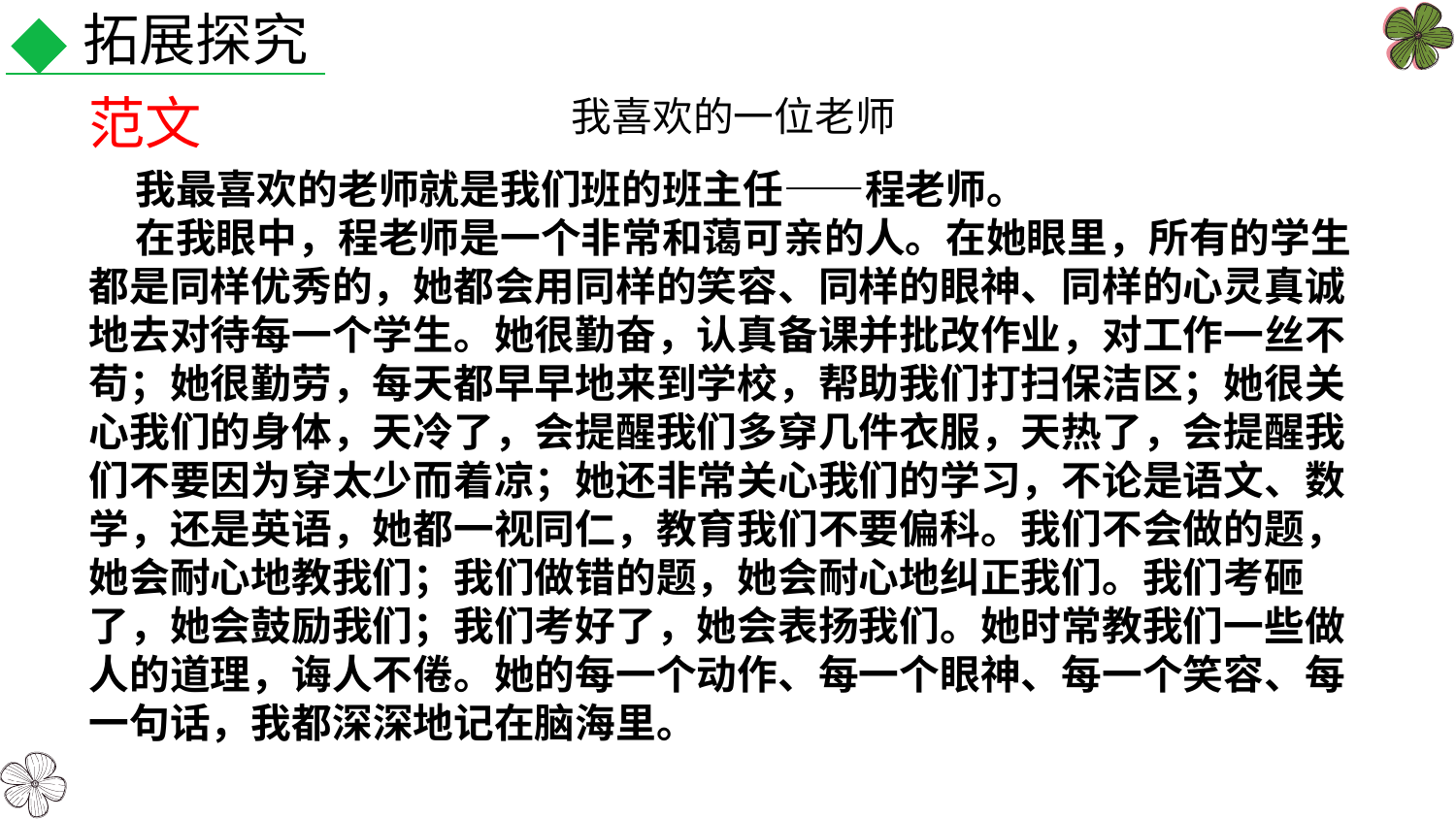

拓展探究

范文
我喜欢的一位老师
    我最喜欢的老师就是我们班的班主任——程老师。
    在我眼中，程老师是一个非常和蔼可亲的人。在她眼里，所有的学生都是同样优秀的，她都会用同样的笑容、同样的眼神、同样的心灵真诚地去对待每一个学生。她很勤奋，认真备课并批改作业，对工作一丝不苟；她很勤劳，每天都早早地来到学校，帮助我们打扫保洁区；她很关心我们的身体，天冷了，会提醒我们多穿几件衣服，天热了，会提醒我们不要因为穿太少而着凉；她还非常关心我们的学习，不论是语文、数学，还是英语，她都一视同仁，教育我们不要偏科。我们不会做的题，她会耐心地教我们；我们做错的题，她会耐心地纠正我们。我们考砸了，她会鼓励我们；我们考好了，她会表扬我们。她时常教我们一些做人的道理，诲人不倦。她的每一个动作、每一个眼神、每一个笑容、每一句话，我都深深地记在脑海里。